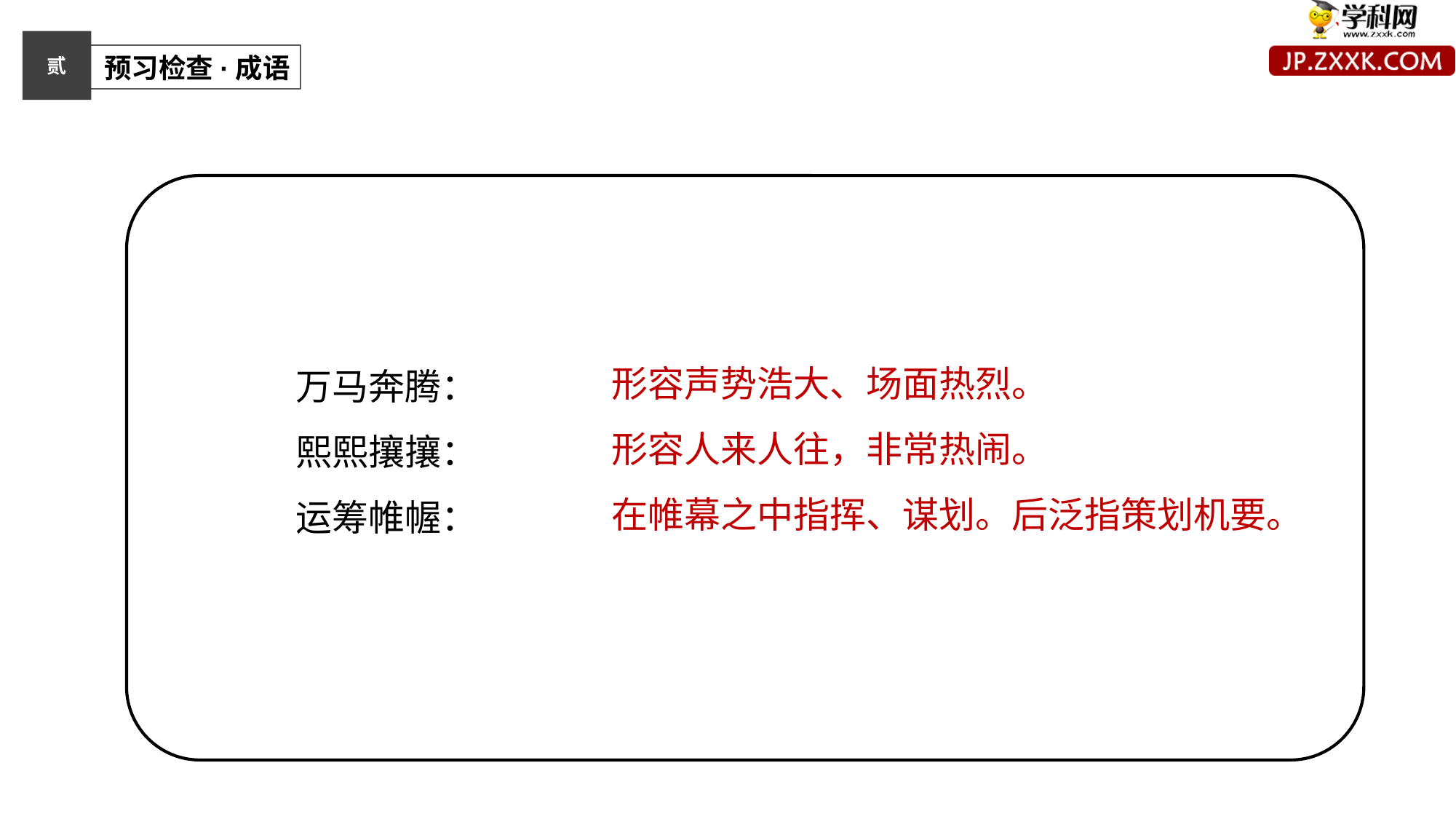

贰
  预习检查·成语

万马奔腾：
熙熙攘攘：
运筹帷幄：

形容声势浩大、场面热烈。
形容人来人往，非常热闹。
在帷幕之中指挥、谋划。后泛指策划机要。